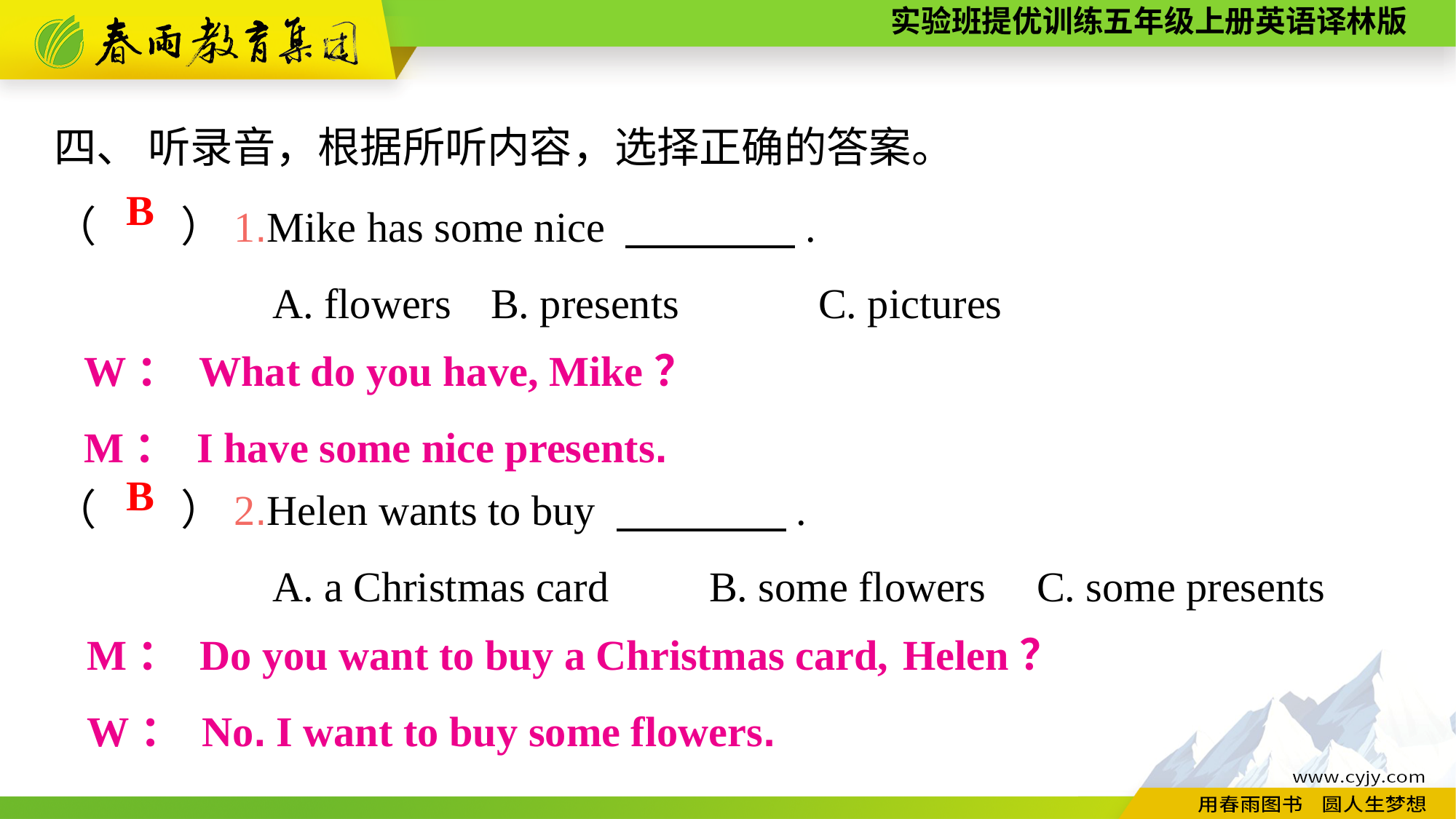

四、 听录音，根据所听内容，选择正确的答案。

（　　）1.Mike has some nice 　　　　.
		A. flowers	B. presents		C. pictures

（　　）2.Helen wants to buy 　　　　.
		A. a Christmas card	B. some flowers	C. some presents
B
W： What do you have, Mike？
M： I have some nice presents.
B
M： Do you want to buy a Christmas card,  Helen？
W： No. I want to buy some flowers.